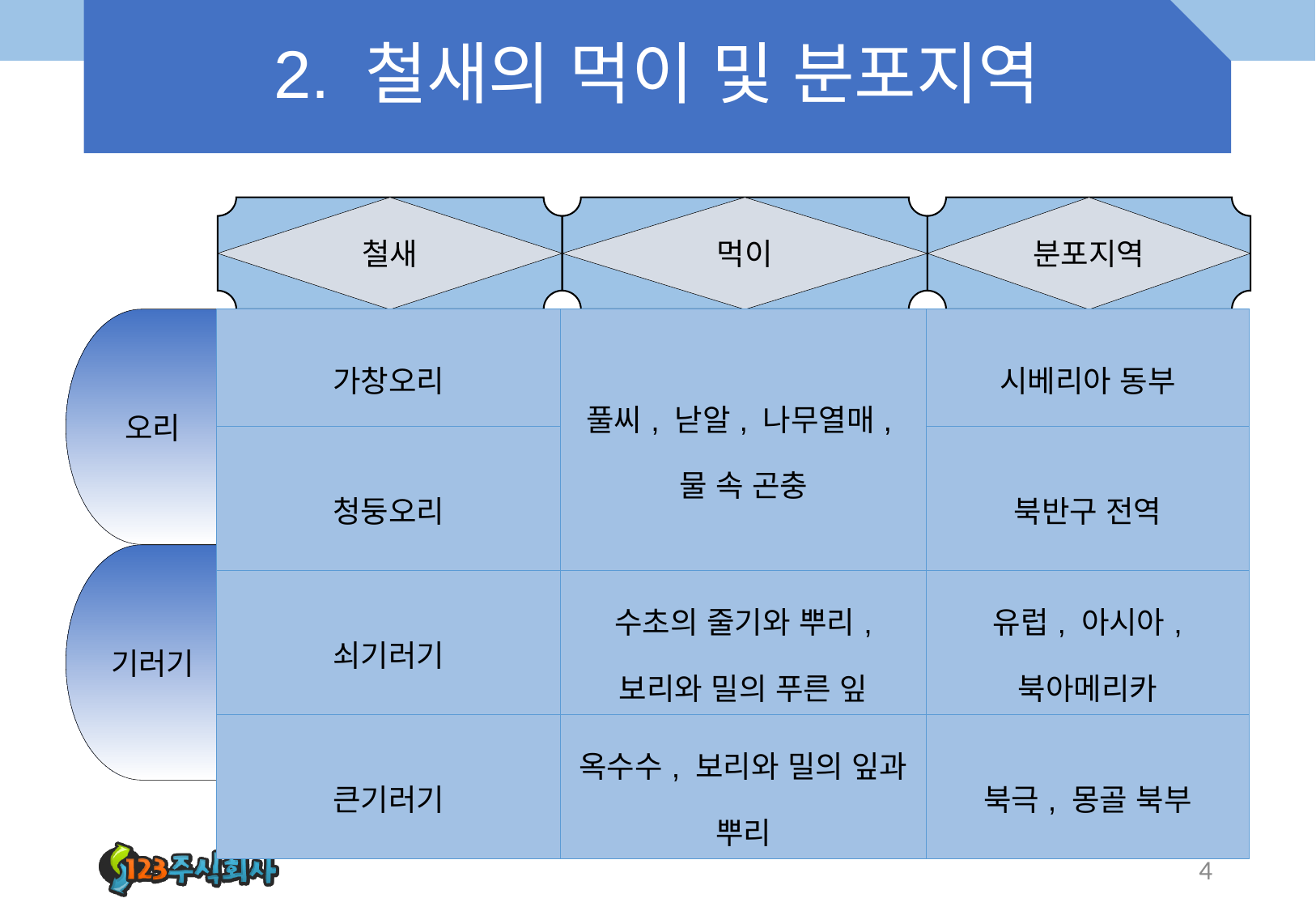

# 2. 철새의 먹이 및 분포지역
철새
먹이
분포지역

| 가창오리 | 풀씨, 낟알, 나무열매, 물 속 곤충 | 시베리아 동부 |
| --- | --- | --- |
| 청둥오리 |  | 북반구 전역 |
| 쇠기러기 | 수초의 줄기와 뿌리, 보리와 밀의 푸른 잎 | 유럽, 아시아, 북아메리카 |
| 큰기러기 | 옥수수, 보리와 밀의 잎과 뿌리 | 북극, 몽골 북부 |
오리
기러기
4